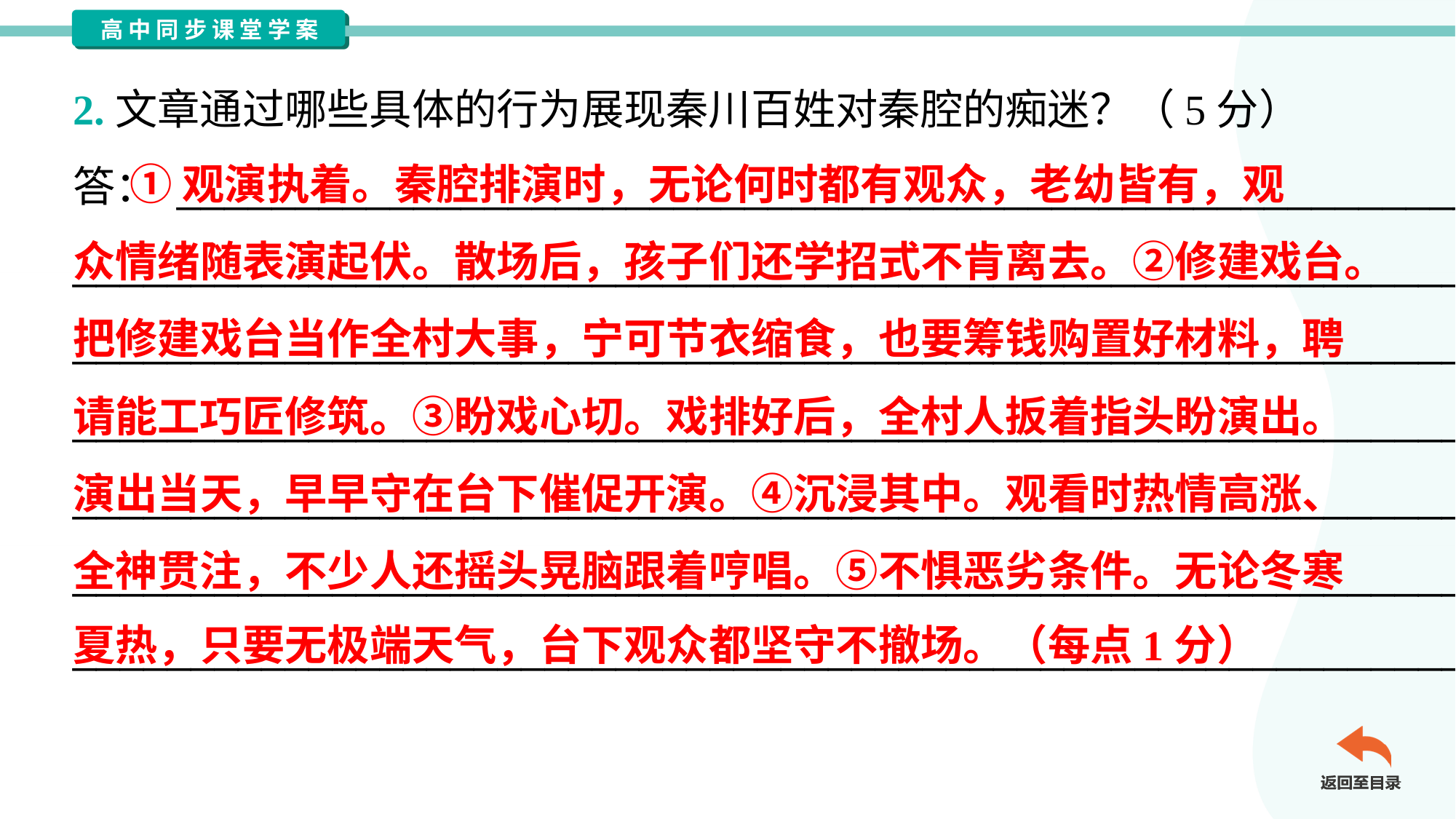

2.文章通过哪些具体的行为展现秦川百姓对秦腔的痴迷？（5分）
答： ________________________________________________________
_____________________________________________________________
_____________________________________________________________
_____________________________________________________________
_____________________________________________________________
_____________________________________________________________
_____________________________________________________________
      ①观演执着。秦腔排演时，无论何时都有观众，老幼皆有，观
众情绪随表演起伏。散场后，孩子们还学招式不肯离去。②修建戏台。
把修建戏台当作全村大事，宁可节衣缩食，也要筹钱购置好材料，聘
请能工巧匠修筑。③盼戏心切。戏排好后，全村人扳着指头盼演出。
演出当天，早早守在台下催促开演。④沉浸其中。观看时热情高涨、
全神贯注，不少人还摇头晃脑跟着哼唱。⑤不惧恶劣条件。无论冬寒
夏热，只要无极端天气，台下观众都坚守不撤场。（每点1分）